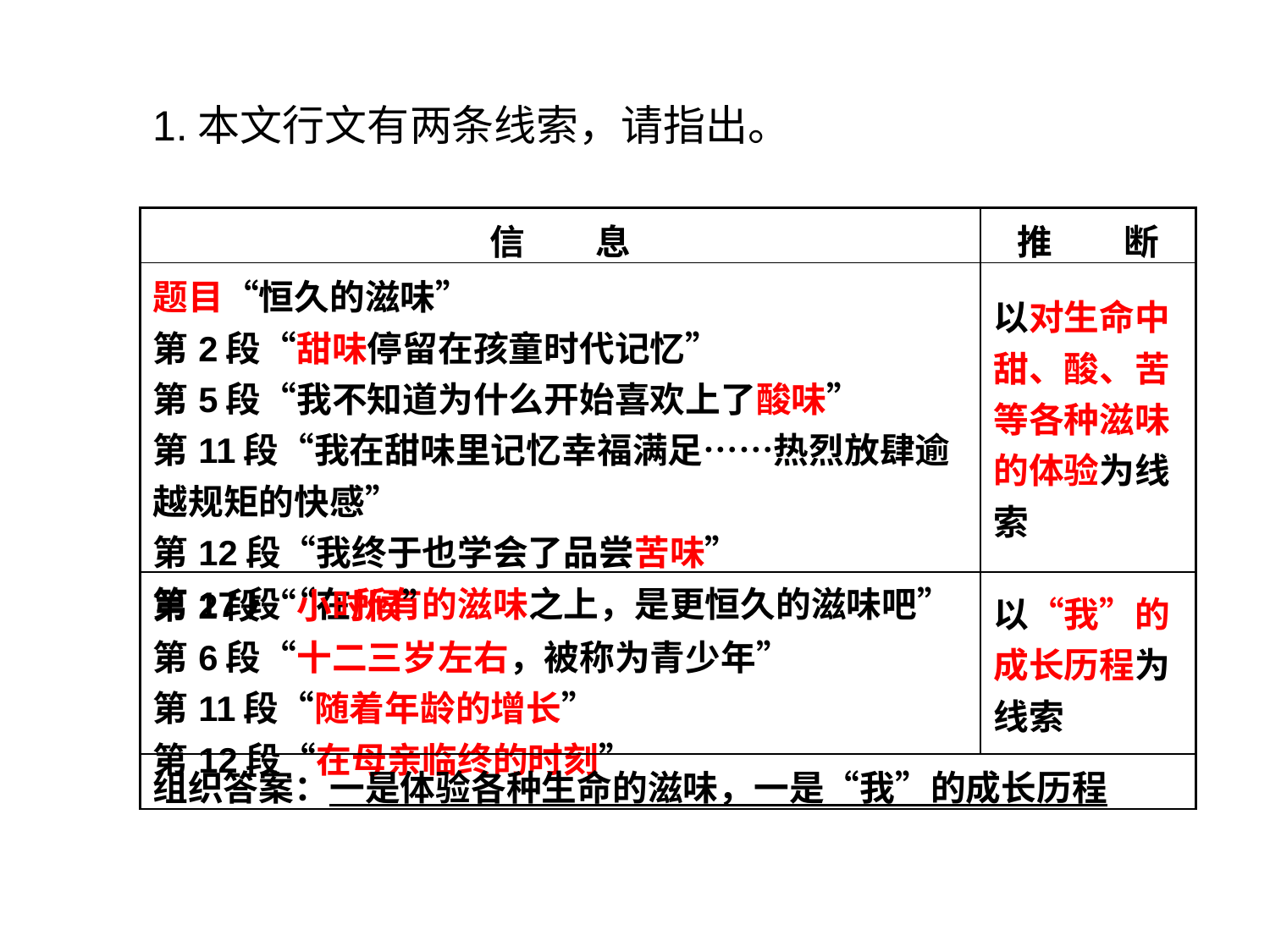

1.本文行文有两条线索，请指出。

| 信　　息 | 推　　断 |
| --- | --- |
| 题目“恒久的滋味” 第2段“甜味停留在孩童时代记忆” 第5段“我不知道为什么开始喜欢上了酸味” 第11段“我在甜味里记忆幸福满足……热烈放肆逾越规矩的快感” 第12段“我终于也学会了品尝苦味” 第17段“在所有的滋味之上，是更恒久的滋味吧” | 以对生命中甜、酸、苦等各种滋味的体验为线索 |
| 第2段“小时候” 第6段“十二三岁左右，被称为青少年” 第11段“随着年龄的增长” 第12段“在母亲临终的时刻” | 以“我”的成长历程为线索 |
| 组织答案：一是体验各种生命的滋味，一是“我”的成长历程 |  |